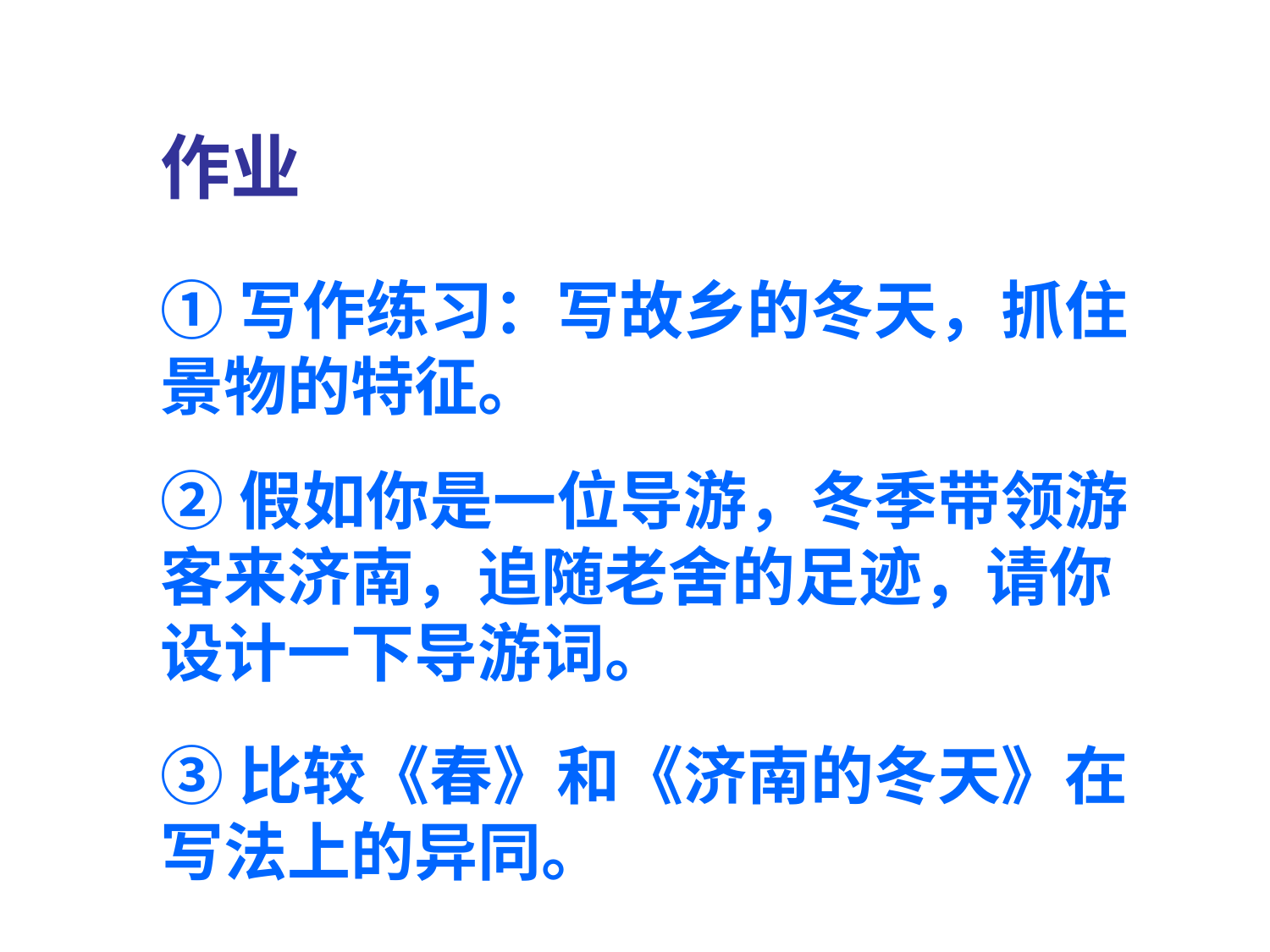

作业
①写作练习：写故乡的冬天，抓住景物的特征。
②假如你是一位导游，冬季带领游客来济南，追随老舍的足迹，请你设计一下导游词。
③比较《春》和《济南的冬天》在写法上的异同。